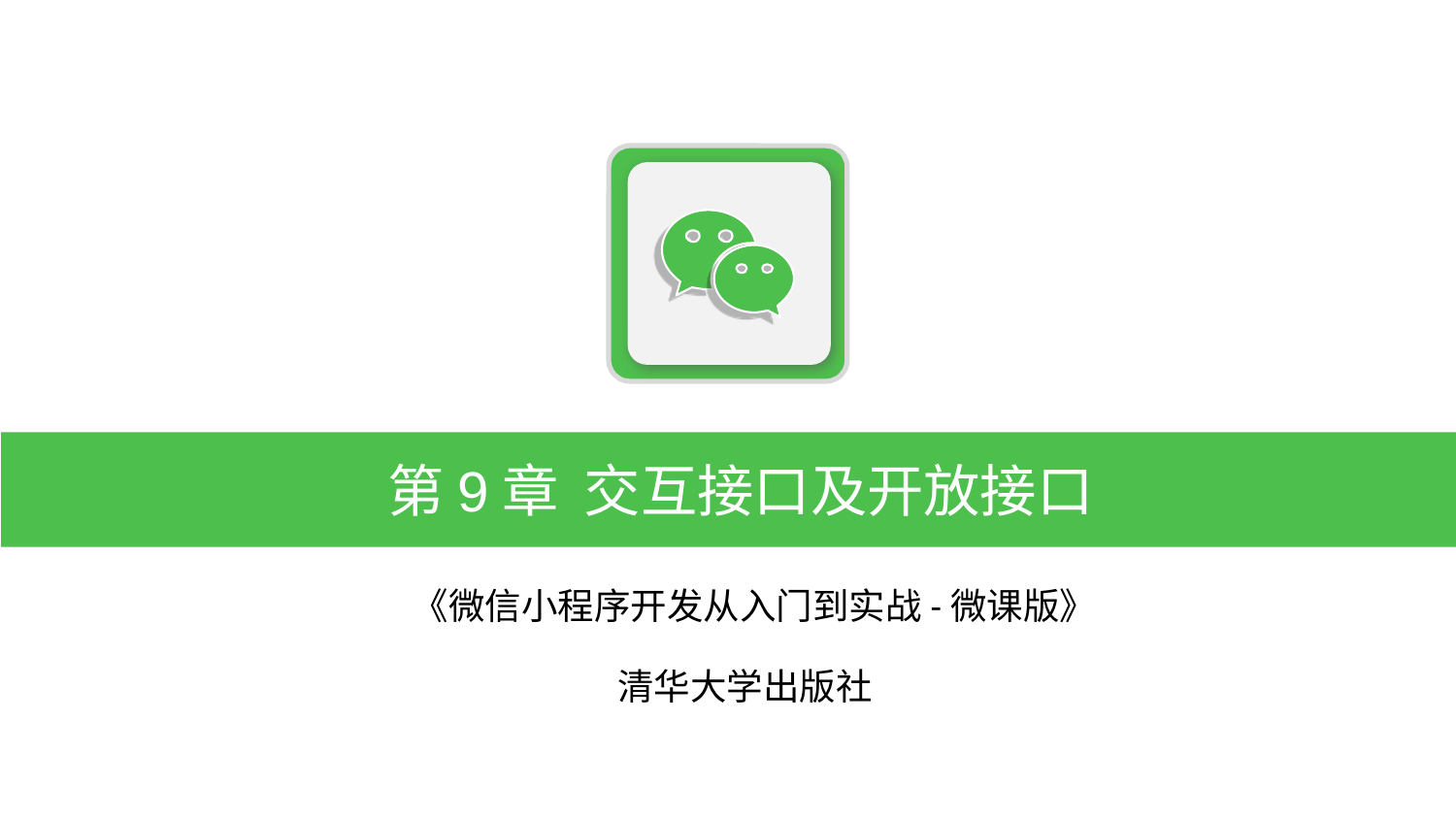

第9章  交互接口及开放接口
《微信小程序开发从入门到实战-微课版》

清华大学出版社